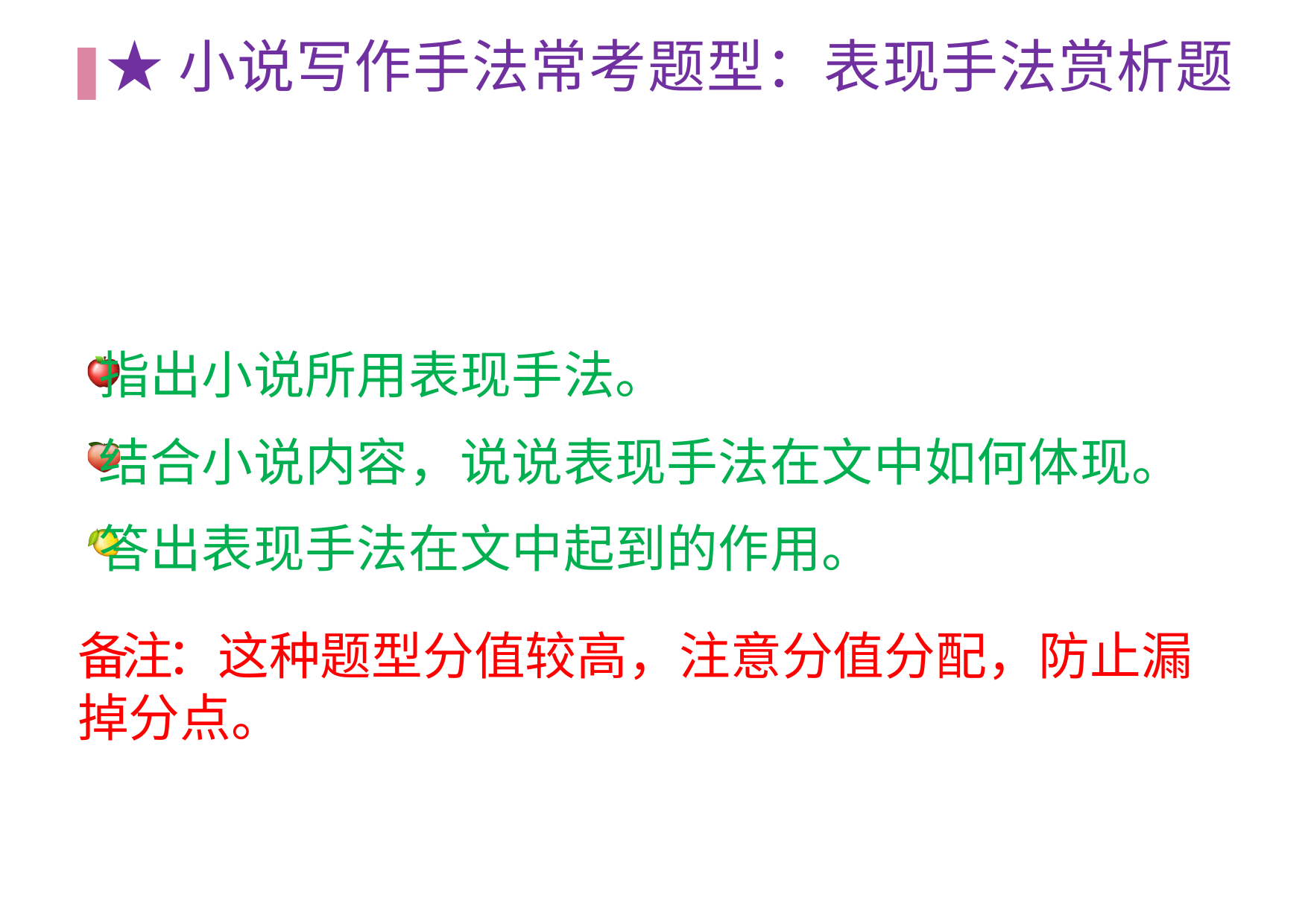

# ★⼩说写作⼿法常考题型：表现⼿法赏析题

 指出⼩说所⽤表现⼿法。
 结合⼩说内容，说说表现⼿法在⽂中如何体现。
 答出表现⼿法在⽂中起到的作⽤。
备注：这种题型分值较高，注意分值分配，防止漏掉分点。